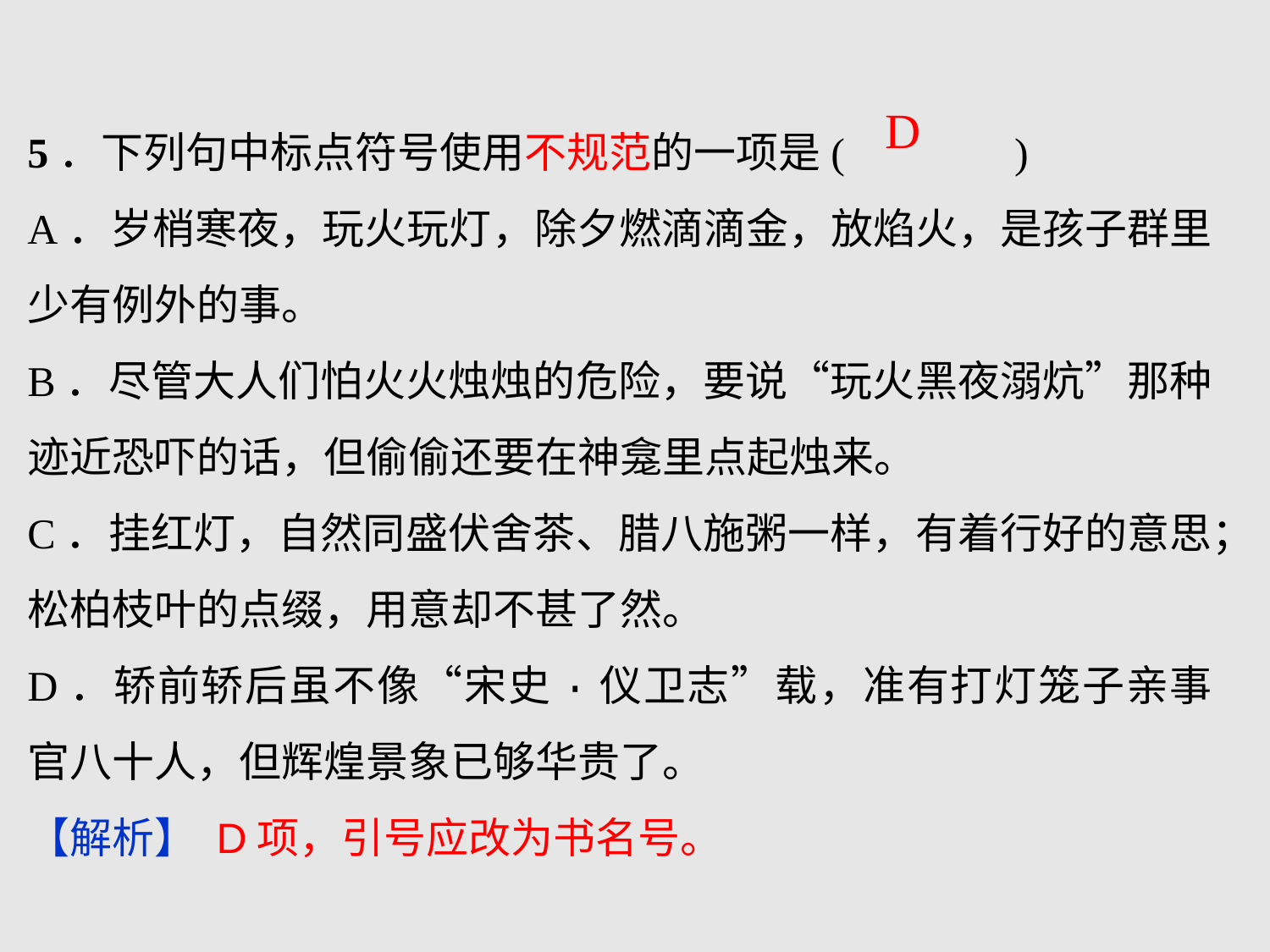

5．下列句中标点符号使用不规范的一项是(                )
A．岁梢寒夜，玩火玩灯，除夕燃滴滴金，放焰火，是孩子群里少有例外的事。
B．尽管大人们怕火火烛烛的危险，要说“玩火黑夜溺炕”那种迹近恐吓的话，但偷偷还要在神龛里点起烛来。
C．挂红灯，自然同盛伏舍茶、腊八施粥一样，有着行好的意思；松柏枝叶的点缀，用意却不甚了然。
D．轿前轿后虽不像“宋史·仪卫志”载，准有打灯笼子亲事官八十人，但辉煌景象已够华贵了。
【解析】 D项，引号应改为书名号。
D